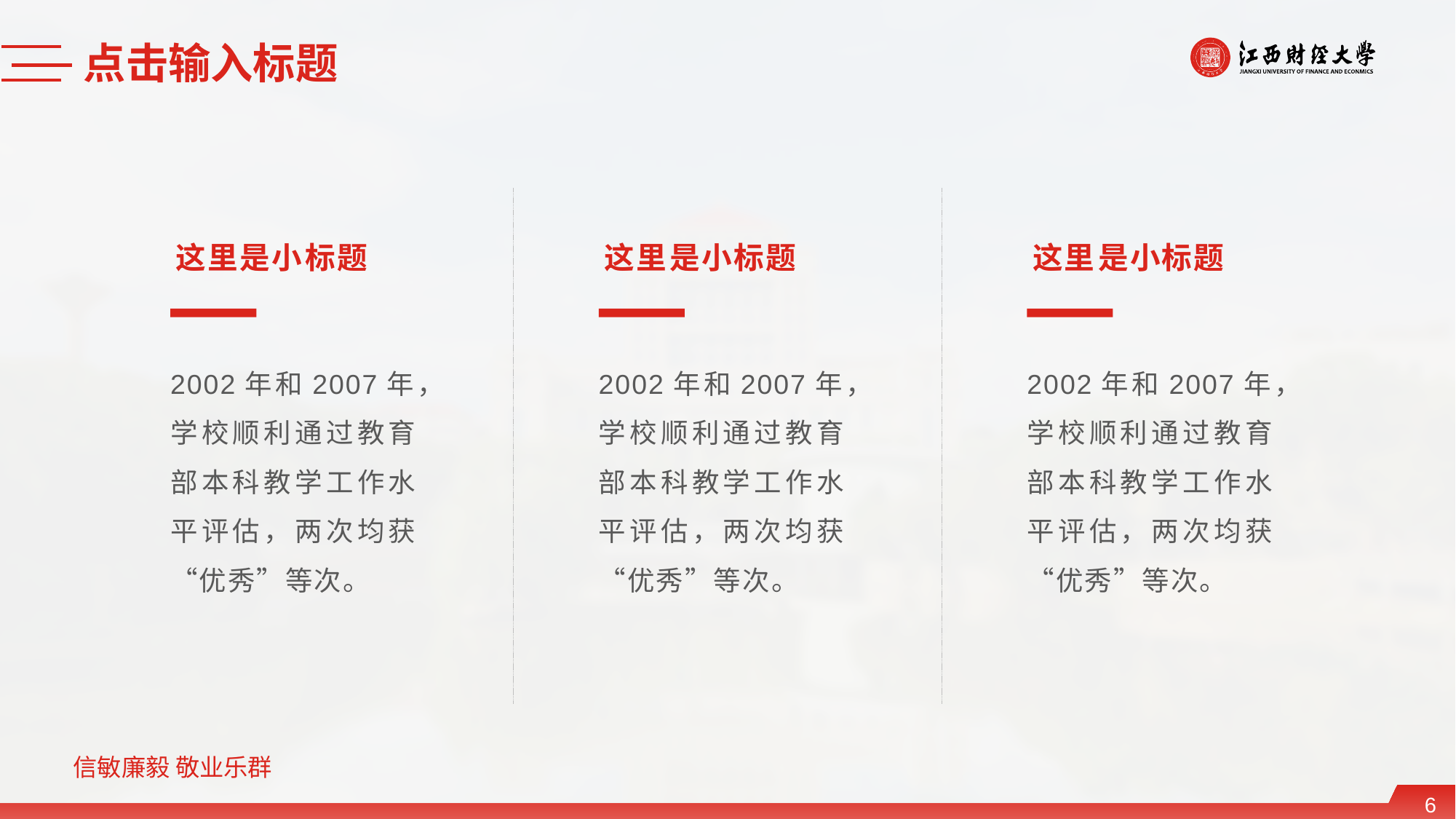

点击输入标题
这里是小 标题

2002年和2007年，学校顺利通过教育部本科教学工作水平评估，两次均获“优秀”等次。
这里 是小标题

2002年和2007年，学校顺利通过教育部本科教学工作水平评估，两次均获“优秀”等次。
这里 是小标题

2002年和2007年，学校顺利通过教育部本科教学工作水平评估，两次均获“优秀”等次。
6